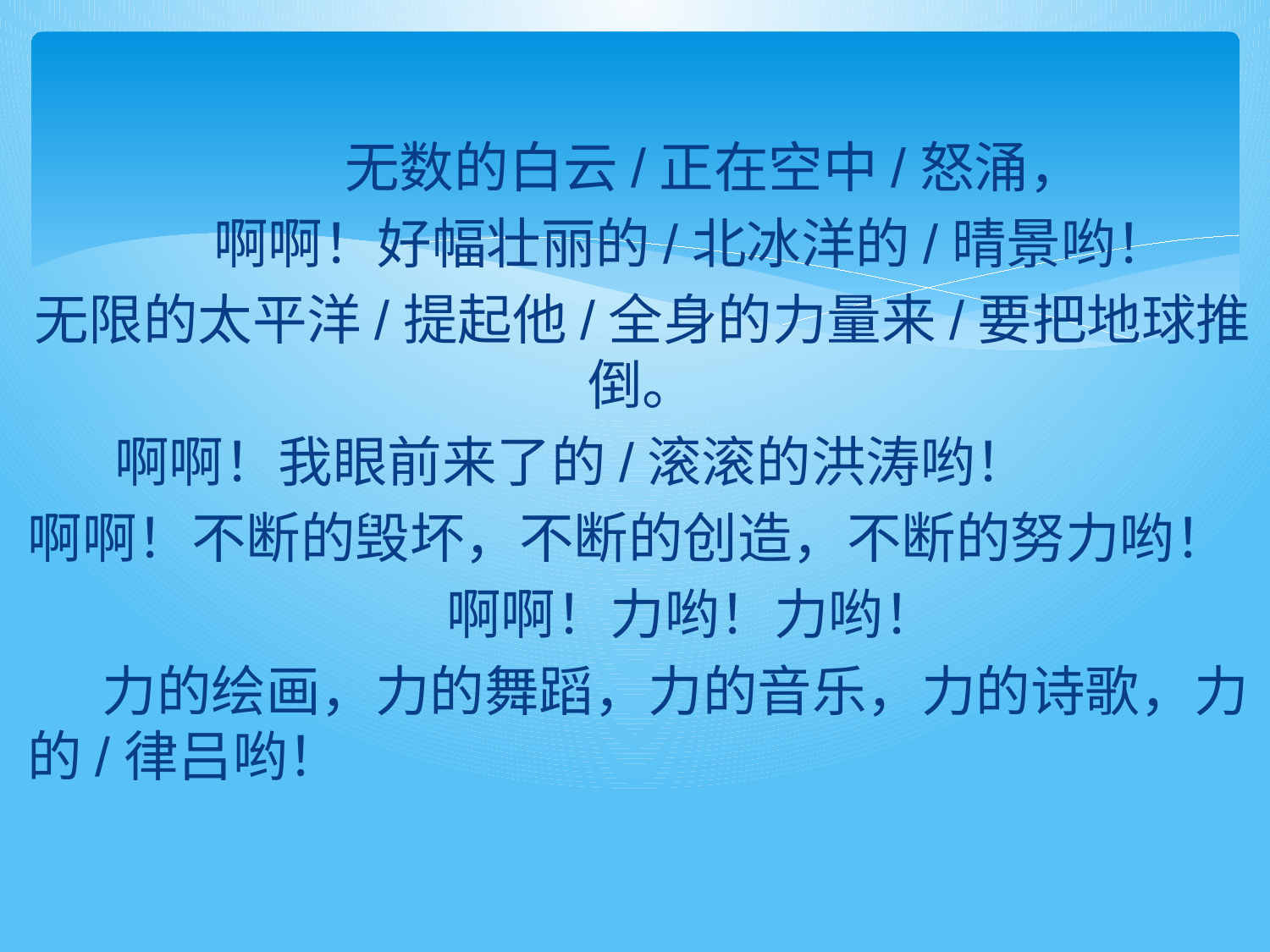

#
              无数的白云/正在空中/怒涌，
       啊啊！好幅壮丽的/北冰洋的/晴景哟！
无限的太平洋/提起他/全身的力量来/要把地球推倒。
      啊啊！我眼前来了的/滚滚的洪涛哟！
啊啊！不断的毁坏，不断的创造，不断的努力哟！
       啊啊！力哟！力哟！
     力的绘画，力的舞蹈，力的音乐，力的诗歌，力的/律吕哟！